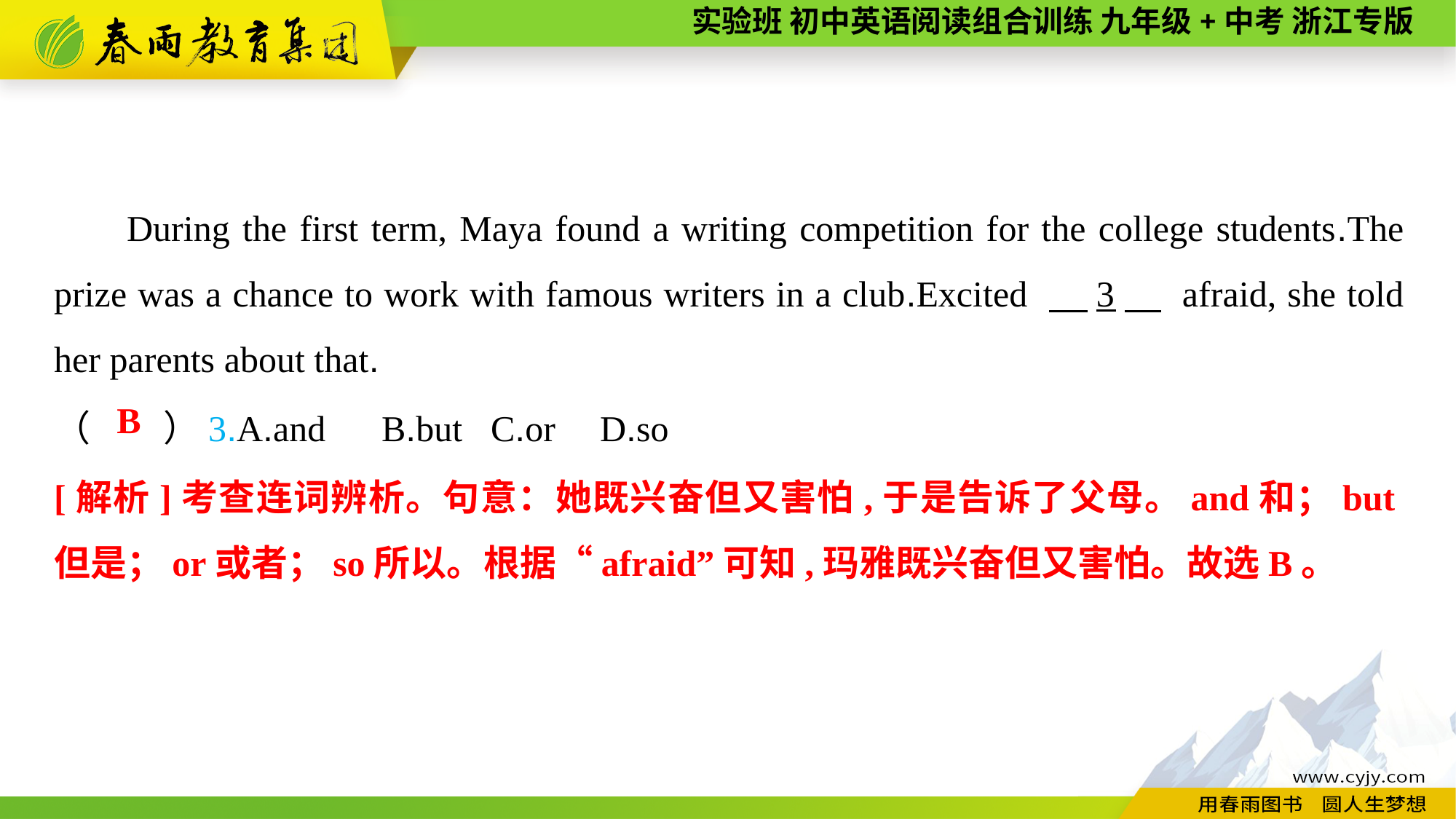

During the first term, Maya found a writing competition for the college students.The prize was a chance to work with famous writers in a club.Excited 　3　 afraid, she told her parents about that.
（　　）3.A.and	B.but	C.or	D.so
B
[解析]考查连词辨析。句意：她既兴奋但又害怕,于是告诉了父母。and和；but但是；or或者；so所以。根据“afraid”可知,玛雅既兴奋但又害怕。故选B。